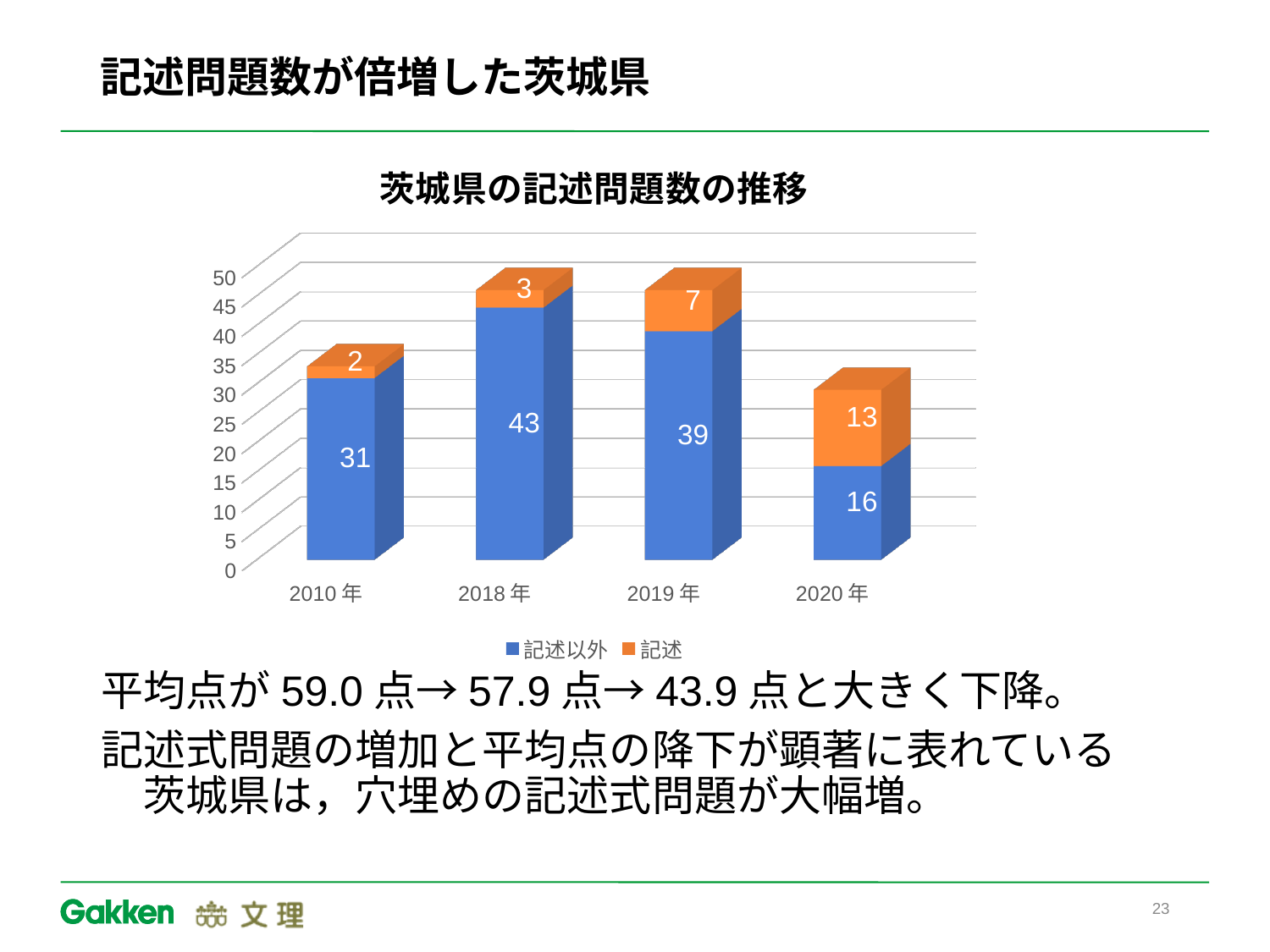

# 記述問題数が倍増した茨城県

[unsupported chart]

平均点が59.0点→57.9点→43.9点と大きく下降。
記述式問題の増加と平均点の降下が顕著に表れている　　茨城県は，穴埋めの記述式問題が大幅増。
23
記述式問題が増えた県（2018→2020）

●茨城県　2題（2010年）→３題→７題→10題
　　　　　　　　　平均点　59.0点→57.9点→43.9点

　記述式問題の増加と平均点の降下が顕著に出ている。
　茨城県は，穴埋記述問題が大きく増加している。

●福井県　2010年　０題→　2020年　14題へ
●長野県　2010年　１題→　2020年　9題へ